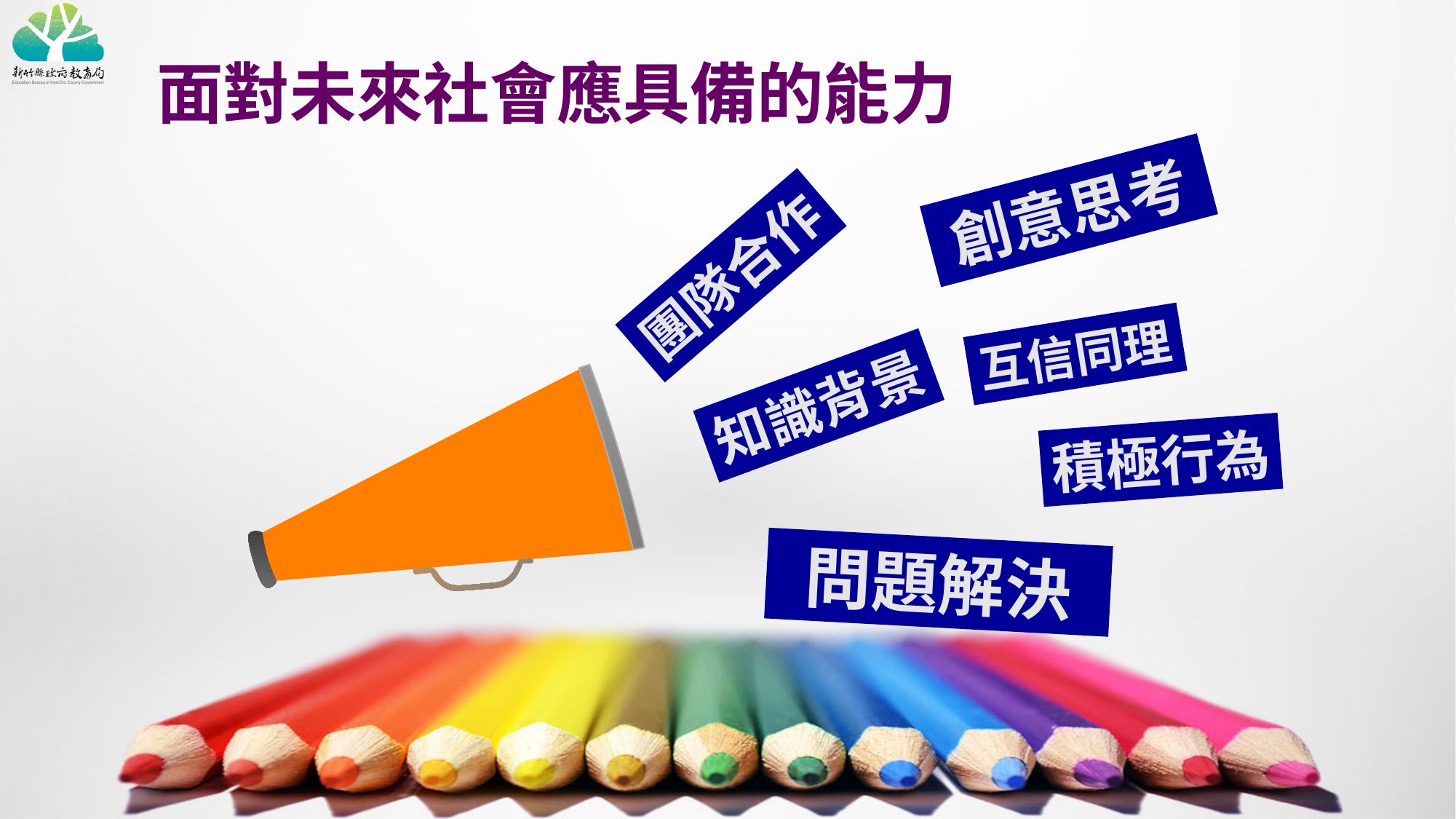

# 面對未來社會應具備的能力
創意思考
團隊合作
互信同理
知識背景

積極行為
問題解決